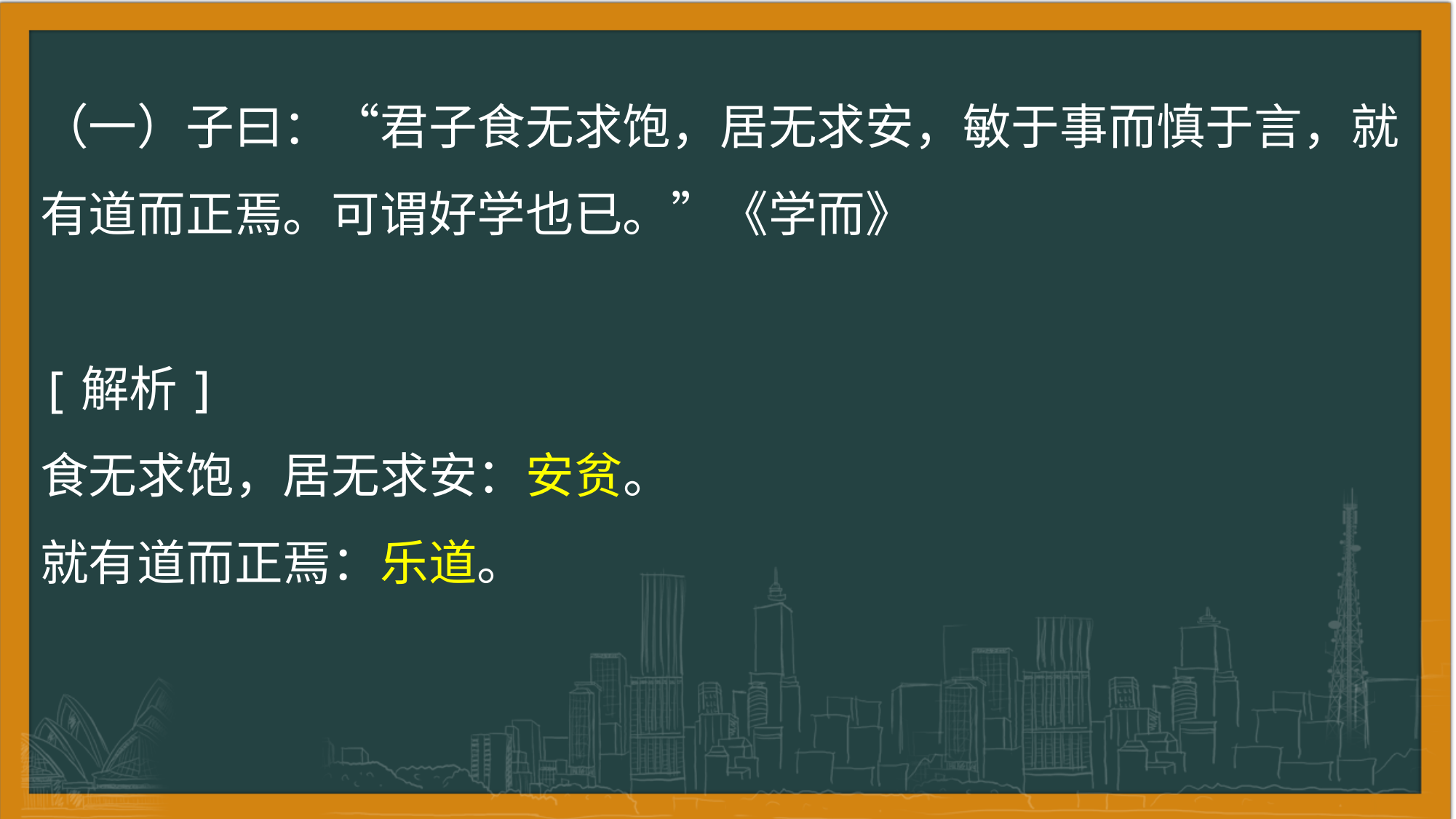

（一）子曰：“君子食无求饱，居无求安，敏于事而慎于言，就有道而正焉。可谓好学也已。”《学而》

[解析]
食无求饱，居无求安：安贫。
就有道而正焉：乐道。